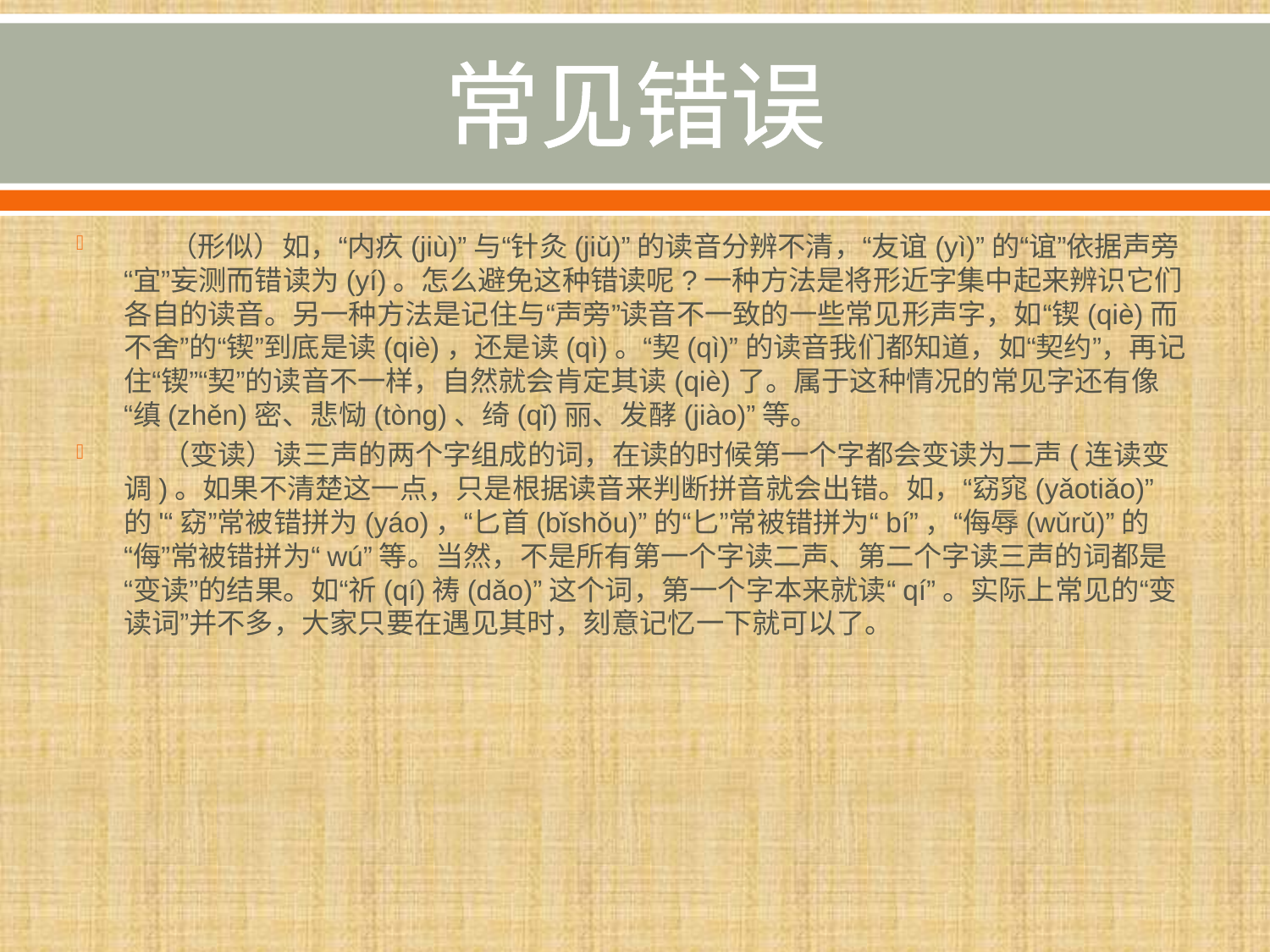

# 常见错误
     （形似）如，“内疚(jiù)”与“针灸(jiǔ)”的读音分辨不清，“友谊(yì)”的“谊”依据声旁“宜”妄测而错读为(yí)。怎么避免这种错读呢?一种方法是将形近字集中起来辨识它们各自的读音。另一种方法是记住与“声旁”读音不一致的一些常见形声字，如“锲(qiè)而不舍”的“锲”到底是读(qiè)，还是读(qì)。“契(qì)”的读音我们都知道，如“契约”，再记住“锲”“契”的读音不一样，自然就会肯定其读(qiè)了。属于这种情况的常见字还有像“缜(zhěn)密、悲恸(tòng)、绮(qǐ)丽、发酵(jiào)”等。
    （变读）读三声的两个字组成的词，在读的时候第一个字都会变读为二声(连读变调)。如果不清楚这一点，只是根据读音来判断拼音就会出错。如，“窈窕(yǎotiǎo)”的'“窈”常被错拼为(yáo)，“匕首(bǐshǒu)”的“匕”常被错拼为“bí”，“侮辱(wǔrǔ)”的“侮”常被错拼为“wú”等。当然，不是所有第一个字读二声、第二个字读三声的词都是“变读”的结果。如“祈(qí)祷(dǎo)”这个词，第一个字本来就读“qí”。实际上常见的“变读词”并不多，大家只要在遇见其时，刻意记忆一下就可以了。